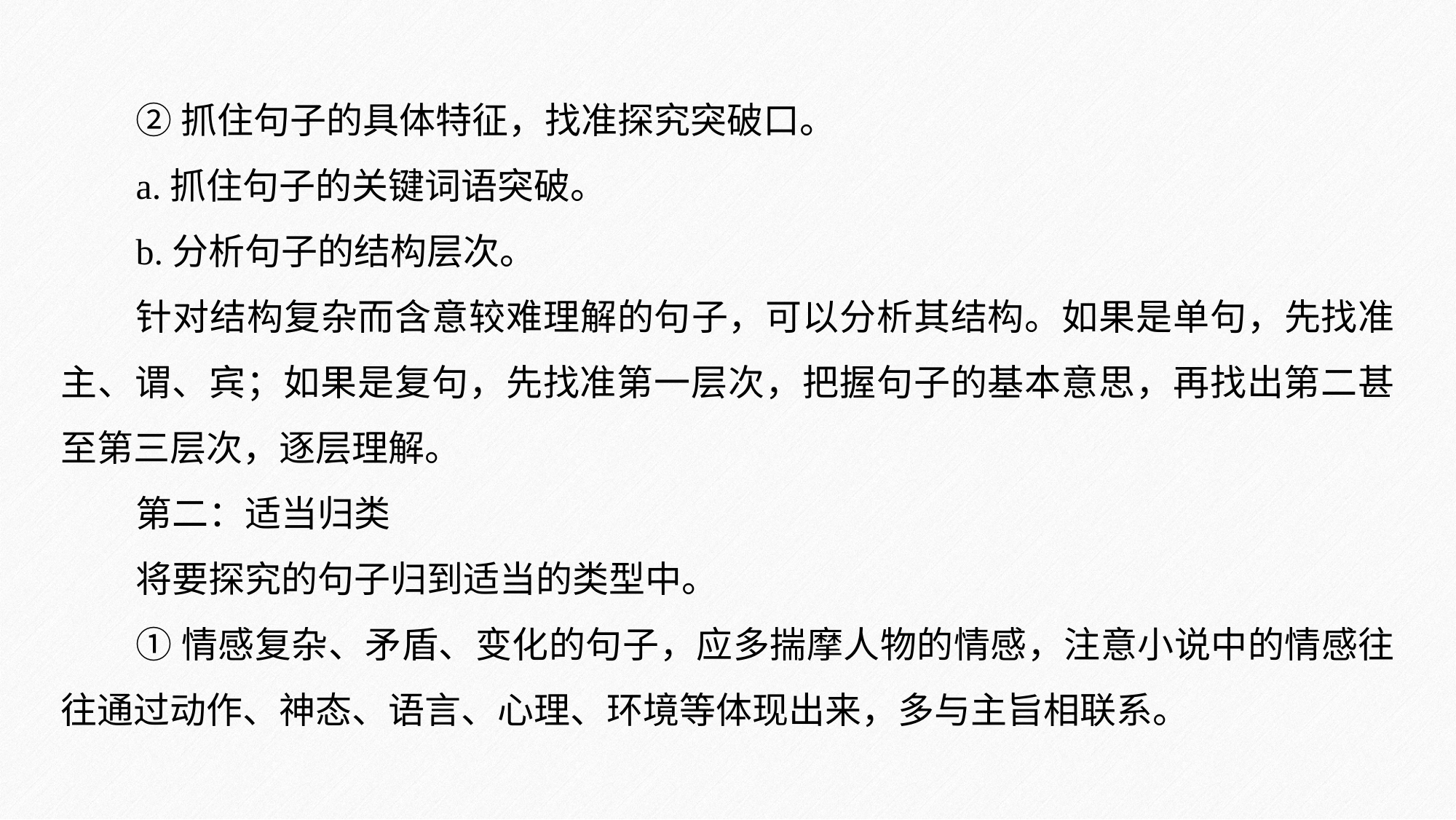

②抓住句子的具体特征，找准探究突破口。
a.抓住句子的关键词语突破。
b.分析句子的结构层次。
针对结构复杂而含意较难理解的句子，可以分析其结构。如果是单句，先找准主、谓、宾；如果是复句，先找准第一层次，把握句子的基本意思，再找出第二甚至第三层次，逐层理解。
第二：适当归类
将要探究的句子归到适当的类型中。
①情感复杂、矛盾、变化的句子，应多揣摩人物的情感，注意小说中的情感往往通过动作、神态、语言、心理、环境等体现出来，多与主旨相联系。